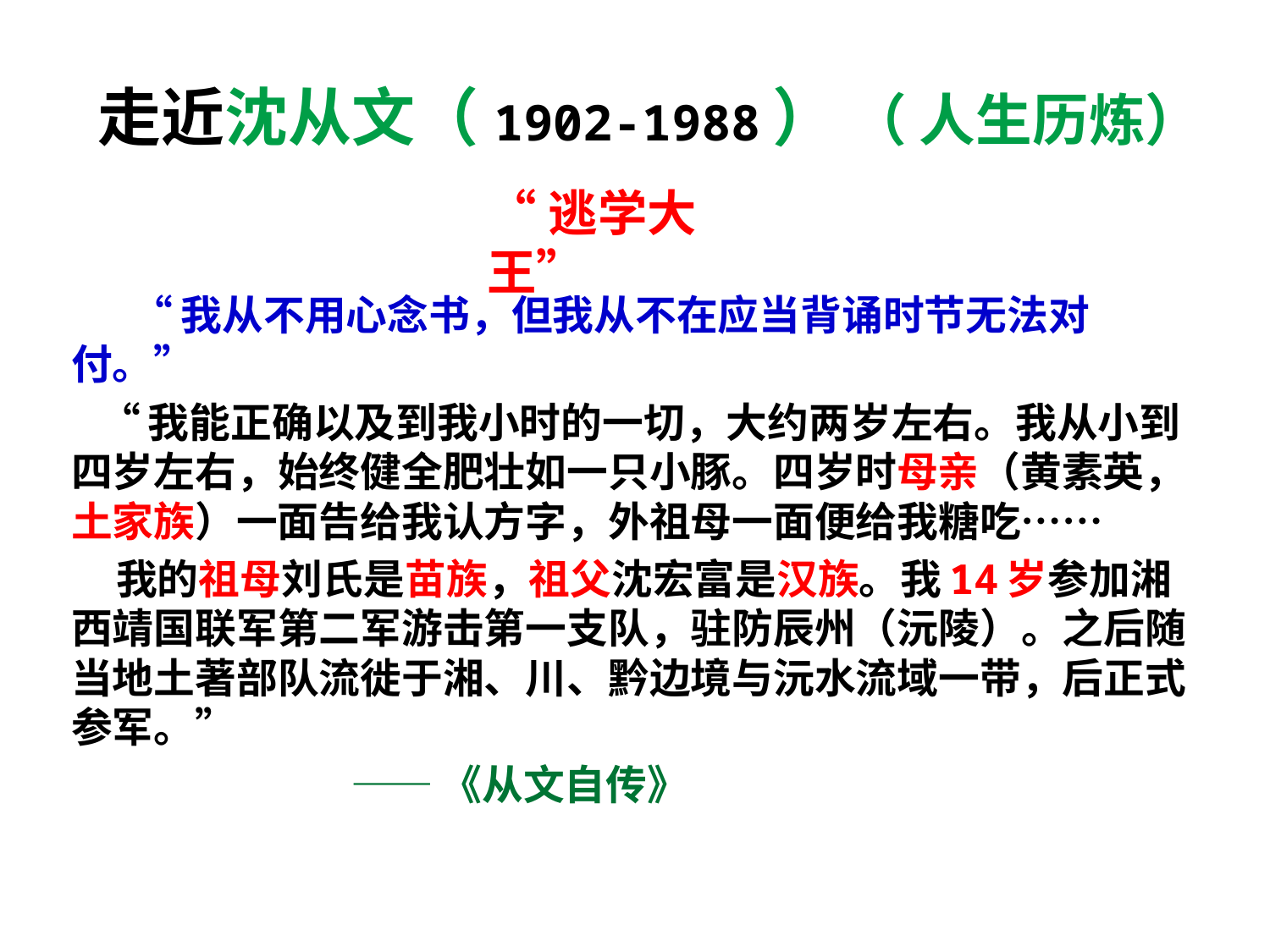

# 走近沈从文（1902-1988） （ 人生历炼）
“逃学大王”
       “我从不用心念书，但我从不在应当背诵时节无法对付。”
   “我能正确以及到我小时的一切，大约两岁左右。我从小到四岁左右，始终健全肥壮如一只小豚。四岁时母亲（黄素英，土家族）一面告给我认方字，外祖母一面便给我糖吃……
    我的祖母刘氏是苗族，祖父沈宏富是汉族。我14岁参加湘西靖国联军第二军游击第一支队，驻防辰州（沅陵）。之后随当地土著部队流徙于湘、川、黔边境与沅水流域一带，后正式参军。”
                              ——《从文自传》